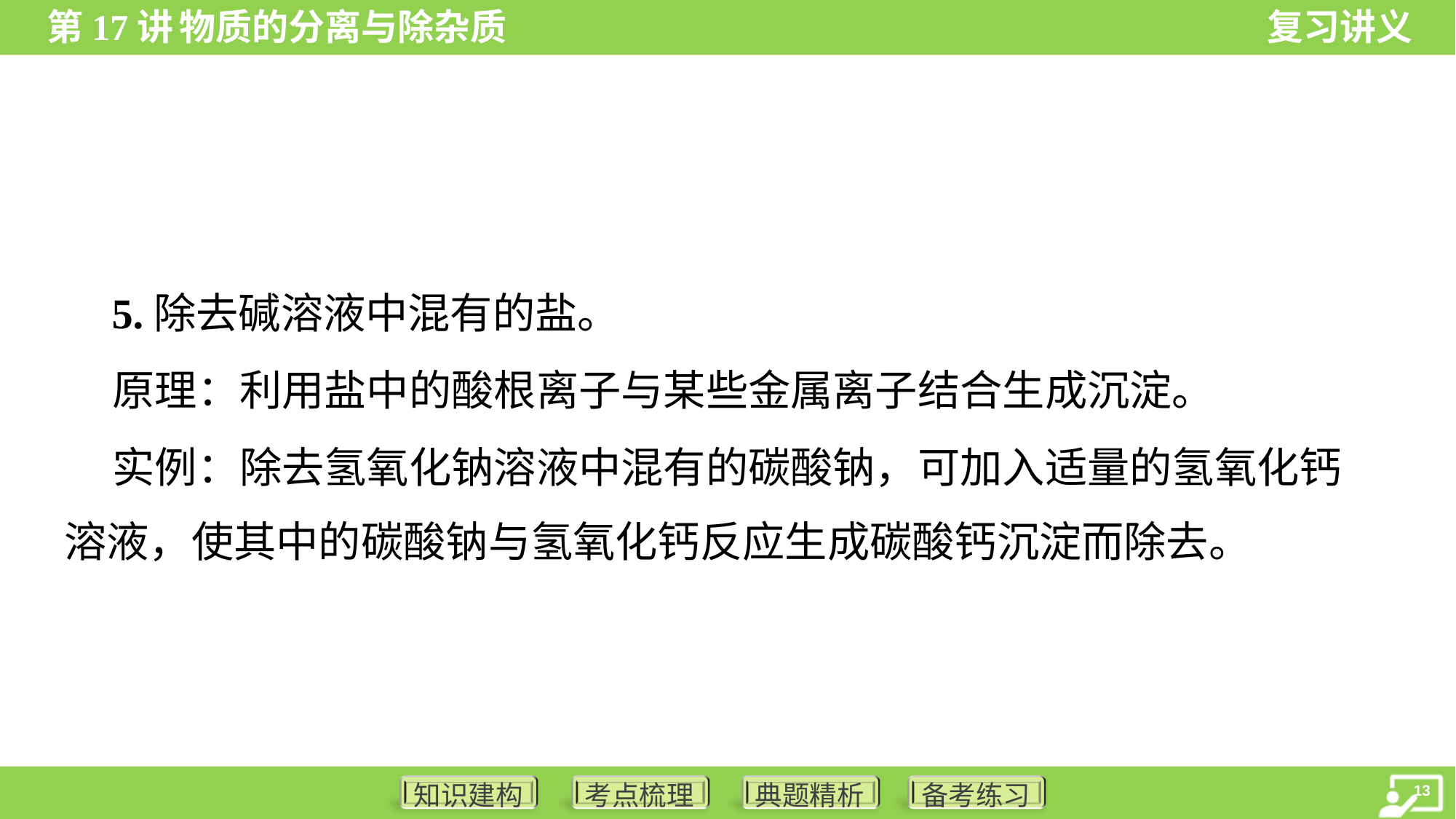

5.除去碱溶液中混有的盐。
    原理：利用盐中的酸根离子与某些金属离子结合生成沉淀。
    实例：除去氢氧化钠溶液中混有的碳酸钠，可加入适量的氢氧化钙
溶液，使其中的碳酸钠与氢氧化钙反应生成碳酸钙沉淀而除去。